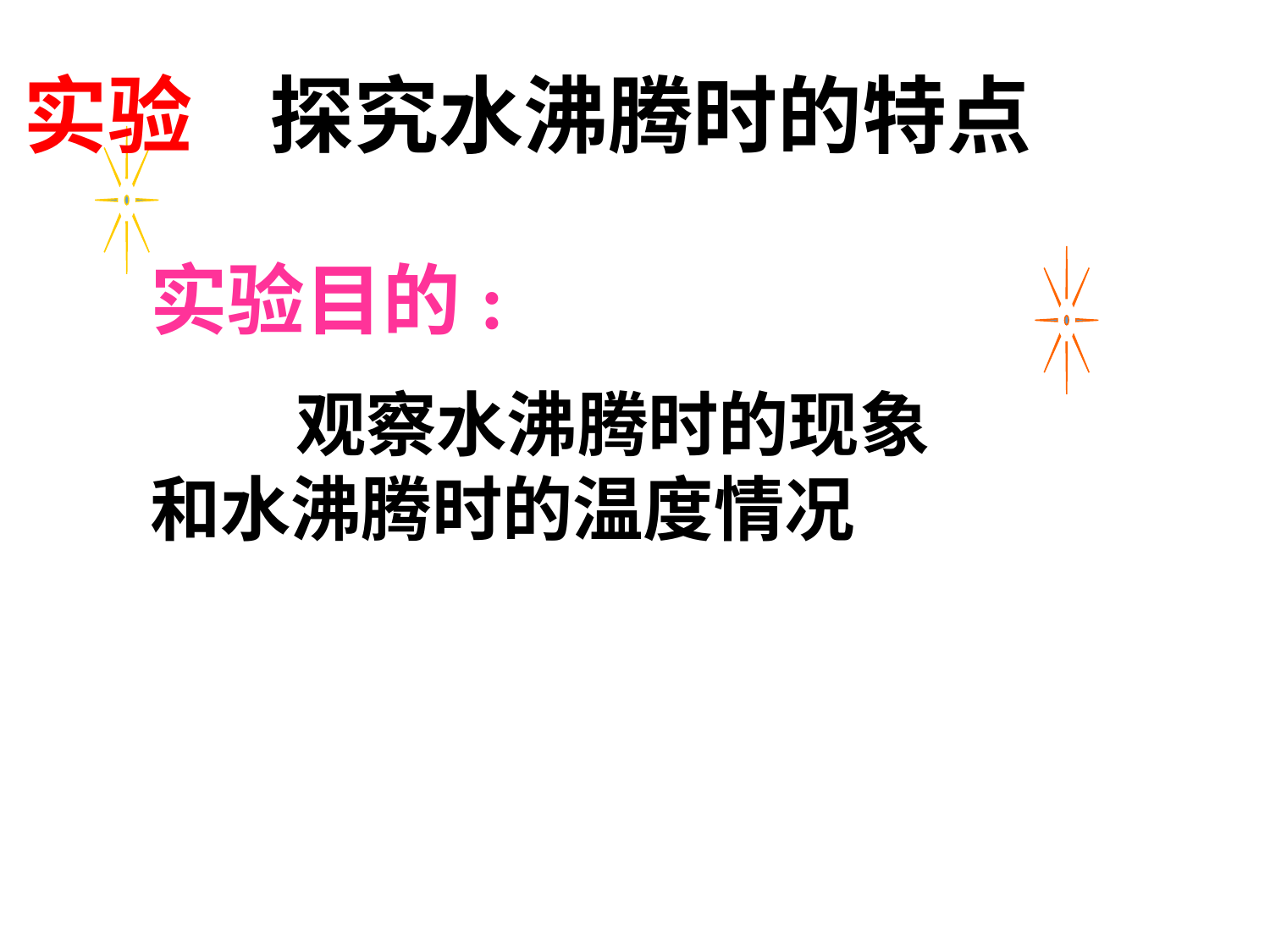

实验    探究水沸腾时的特点

实验目的:
        观察水沸腾时的现象和水沸腾时的温度情况